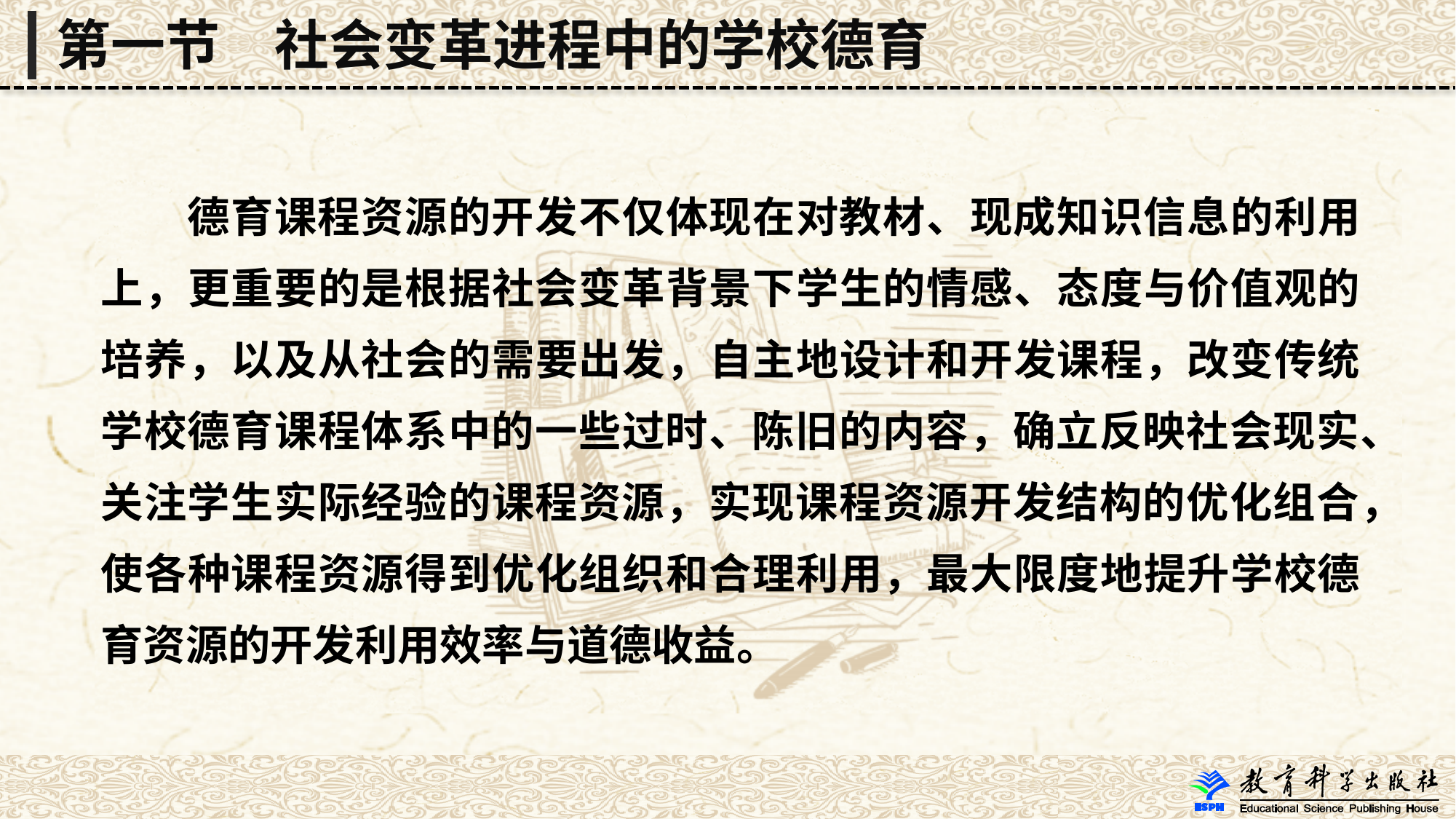

第一节　社会变革进程中的学校德育
       德育课程资源的开发不仅体现在对教材、现成知识信息的利用上，更重要的是根据社会变革背景下学生的情感、态度与价值观的培养，以及从社会的需要出发，自主地设计和开发课程，改变传统学校德育课程体系中的一些过时、陈旧的内容，确立反映社会现实、关注学生实际经验的课程资源，实现课程资源开发结构的优化组合，使各种课程资源得到优化组织和合理利用，最大限度地提升学校德育资源的开发利用效率与道德收益。